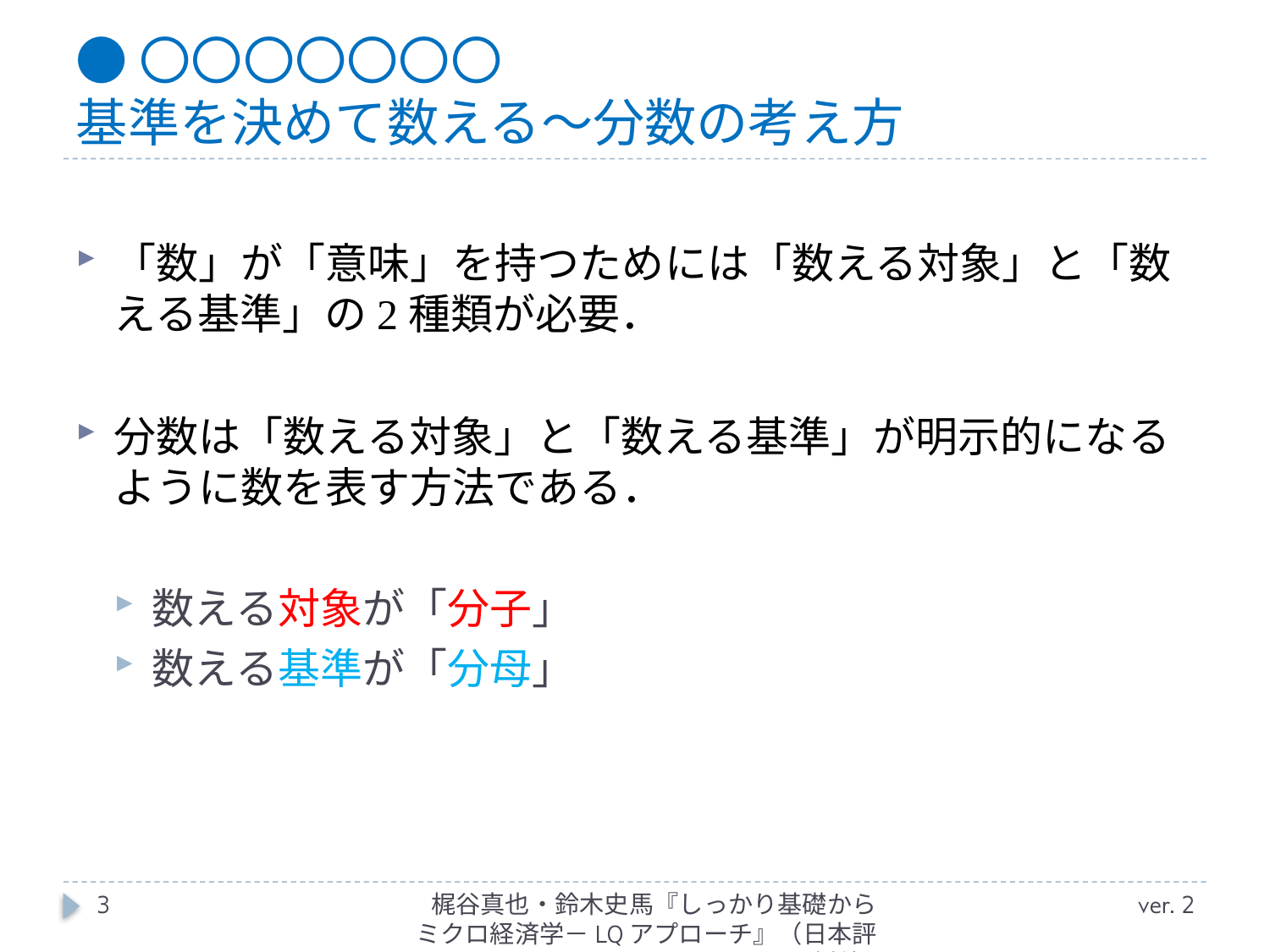

# ●〇〇〇〇〇〇〇 基準を決めて数える～分数の考え方

「数」が「意味」を持つためには「数える対象」と「数える基準」の2種類が必要．

分数は「数える対象」と「数える基準」が明示的になるように数を表す方法である．

数える対象が「分子」
数える基準が「分母」

3
梶谷真也・鈴木史馬『しっかり基礎からミクロ経済学－LQアプローチ』（日本評論社）
ver. 2